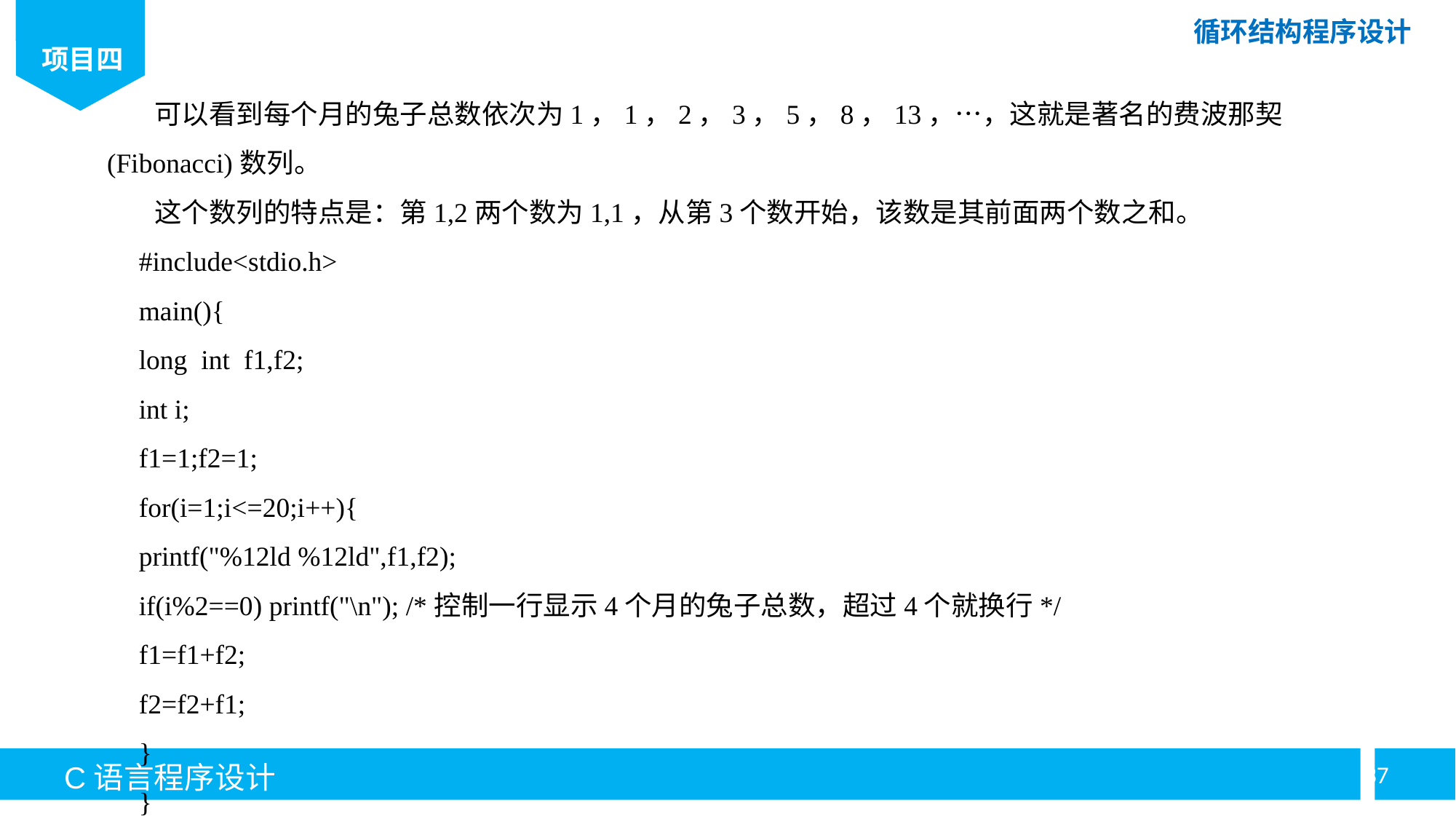

可以看到每个月的兔子总数依次为1，1，2，3，5，8，13，…，这就是著名的费波那契(Fibonacci)数列。
这个数列的特点是：第1,2两个数为1,1，从第3个数开始，该数是其前面两个数之和。
#include<stdio.h>
main(){
long  int  f1,f2;
int i;
f1=1;f2=1;
for(i=1;i<=20;i++){
printf("%12ld %12ld",f1,f2);
if(i%2==0) printf("\n"); /*控制一行显示4个月的兔子总数，超过4个就换行*/
f1=f1+f2;
f2=f2+f1;
}
}